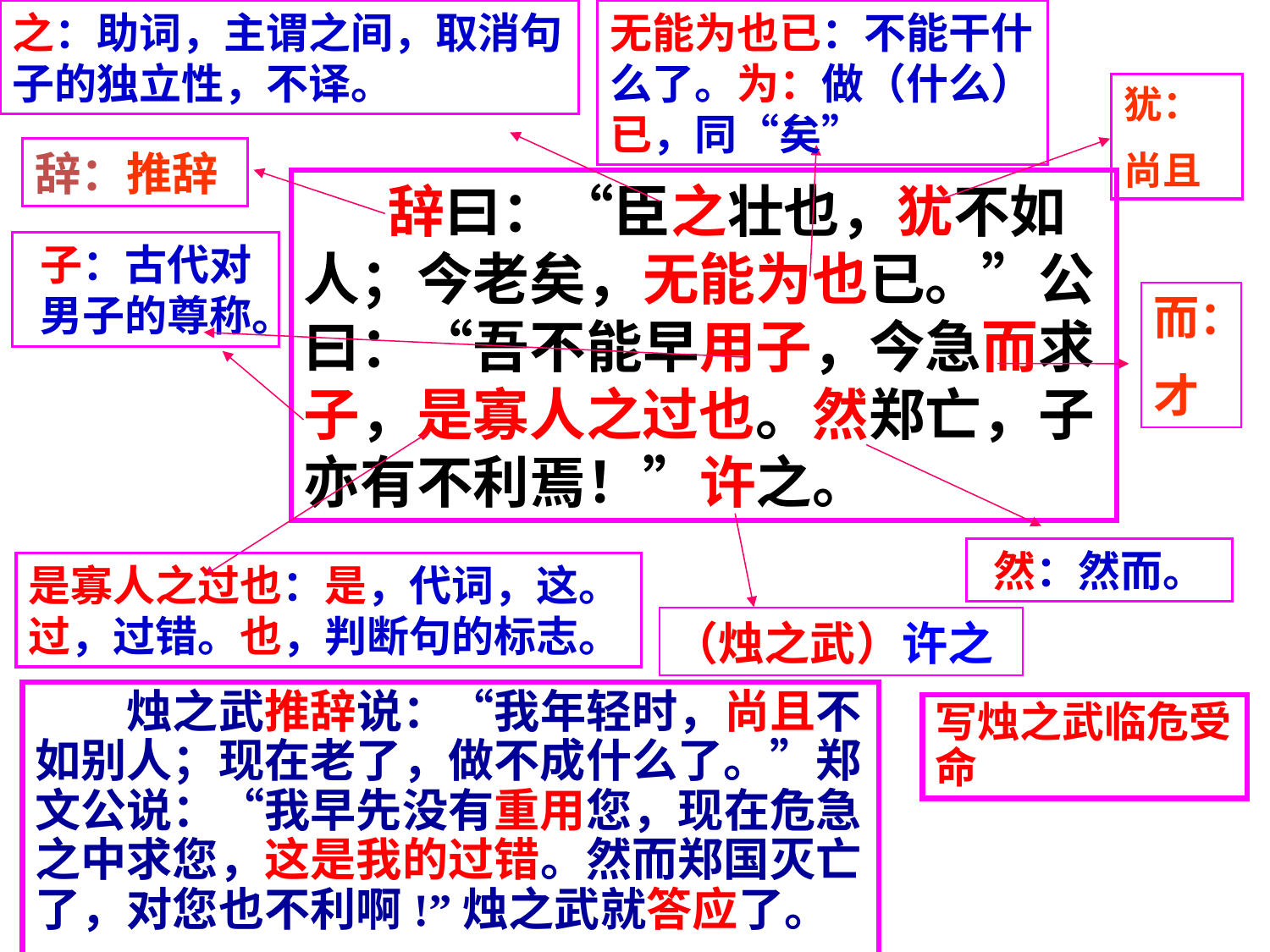

之：助词，主谓之间，取消句子的独立性，不译。
无能为也已：不能干什么了。为：做（什么）已，同“矣”
犹：
尚且

辞：推辞

　　辞曰：“臣之壮也，犹不如人；今老矣，无能为也已。”公曰：“吾不能早用子，今急而求子，是寡人之过也。然郑亡，子亦有不利焉！”许之。
子：古代对男子的尊称。
而：
才

然：然而。
是寡人之过也：是，代词，这。过，过错。也，判断句的标志。
（烛之武）许之
　　烛之武推辞说：“我年轻时，尚且不如别人；现在老了，做不成什么了。”郑文公说：“我早先没有重用您，现在危急之中求您，这是我的过错。然而郑国灭亡了，对您也不利啊!”烛之武就答应了。
写烛之武临危受命